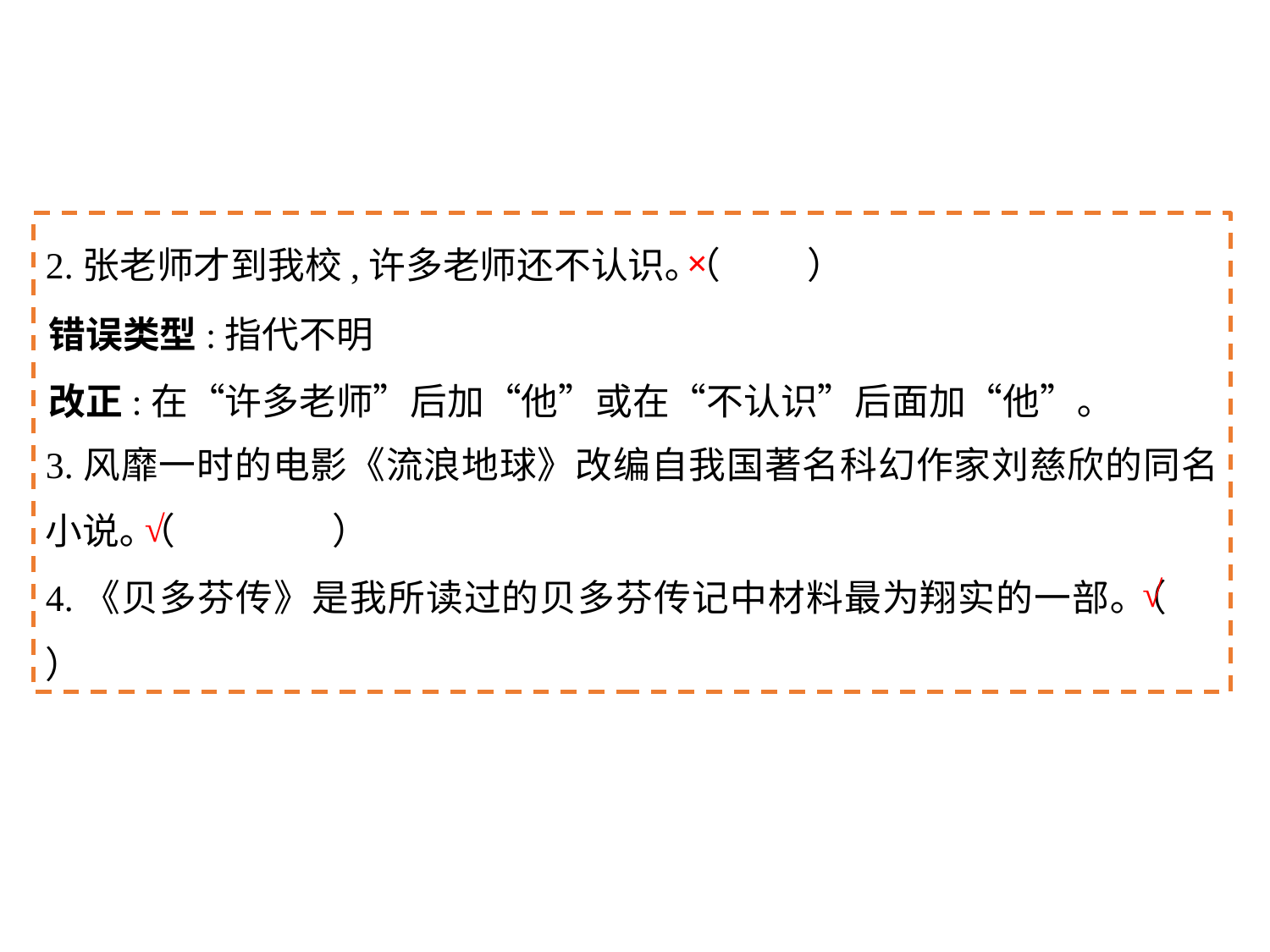

2.张老师才到我校,许多老师还不认识｡（	）

3.风靡一时的电影《流浪地球》改编自我国著名科幻作家刘慈欣的同名小说｡（	    ）
4.《贝多芬传》是我所读过的贝多芬传记中材料最为翔实的一部｡（	）
×
错误类型:指代不明
改正:在“许多老师”后加“他”或在“不认识”后面加“他”｡
√
√